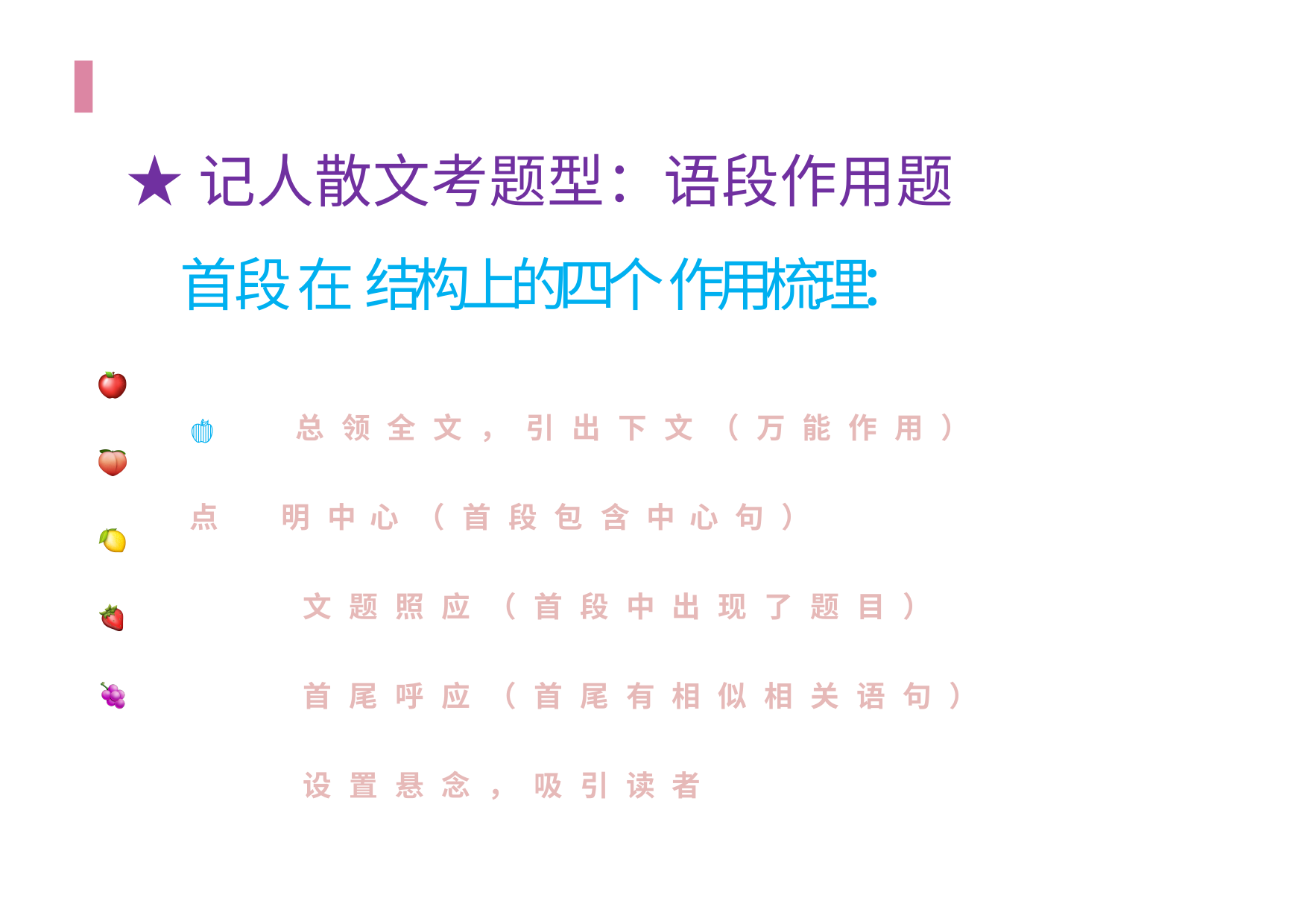

# ★记人散文考题型：语段作用题
首    段 在 结 构 上 的 四 个 作 用 梳 理：
🍎  总领全文，引出下文（万能作用）🍋  点明中心（首段包含中心句）
    文题照应（首段中出现了题目）
    首尾呼应（首尾有相似相关语句）
    设置悬念，吸引读者